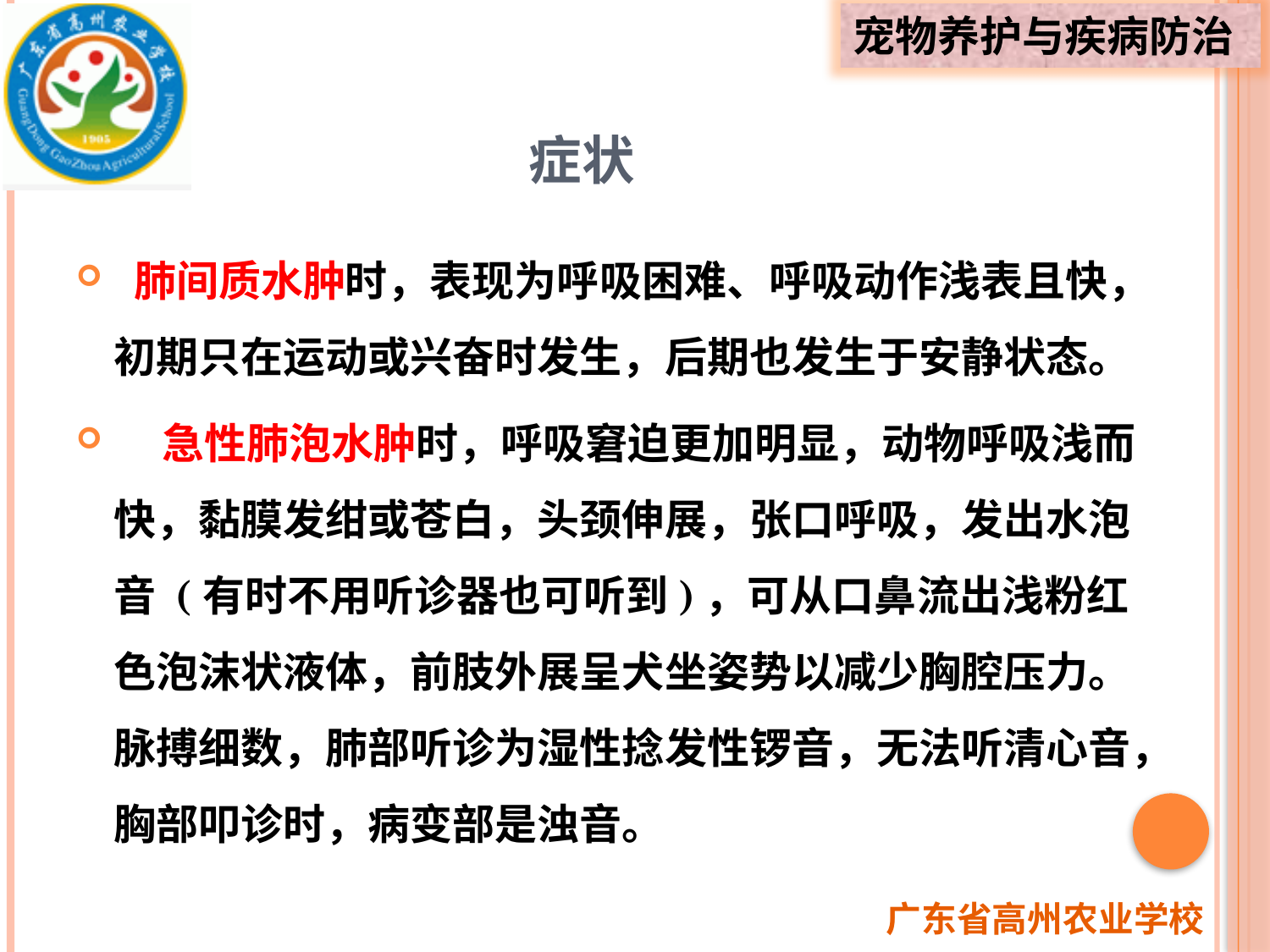

# 症状
 肺间质水肿时，表现为呼吸困难、呼吸动作浅表且快，初期只在运动或兴奋时发生，后期也发生于安静状态。
    急性肺泡水肿时，呼吸窘迫更加明显，动物呼吸浅而快，黏膜发绀或苍白，头颈伸展，张口呼吸，发出水泡音 (有时不用听诊器也可听到)，可从口鼻流出浅粉红色泡沫状液体，前肢外展呈犬坐姿势以减少胸腔压力。脉搏细数，肺部听诊为湿性捻发性锣音，无法听清心音，胸部叩诊时，病变部是浊音。